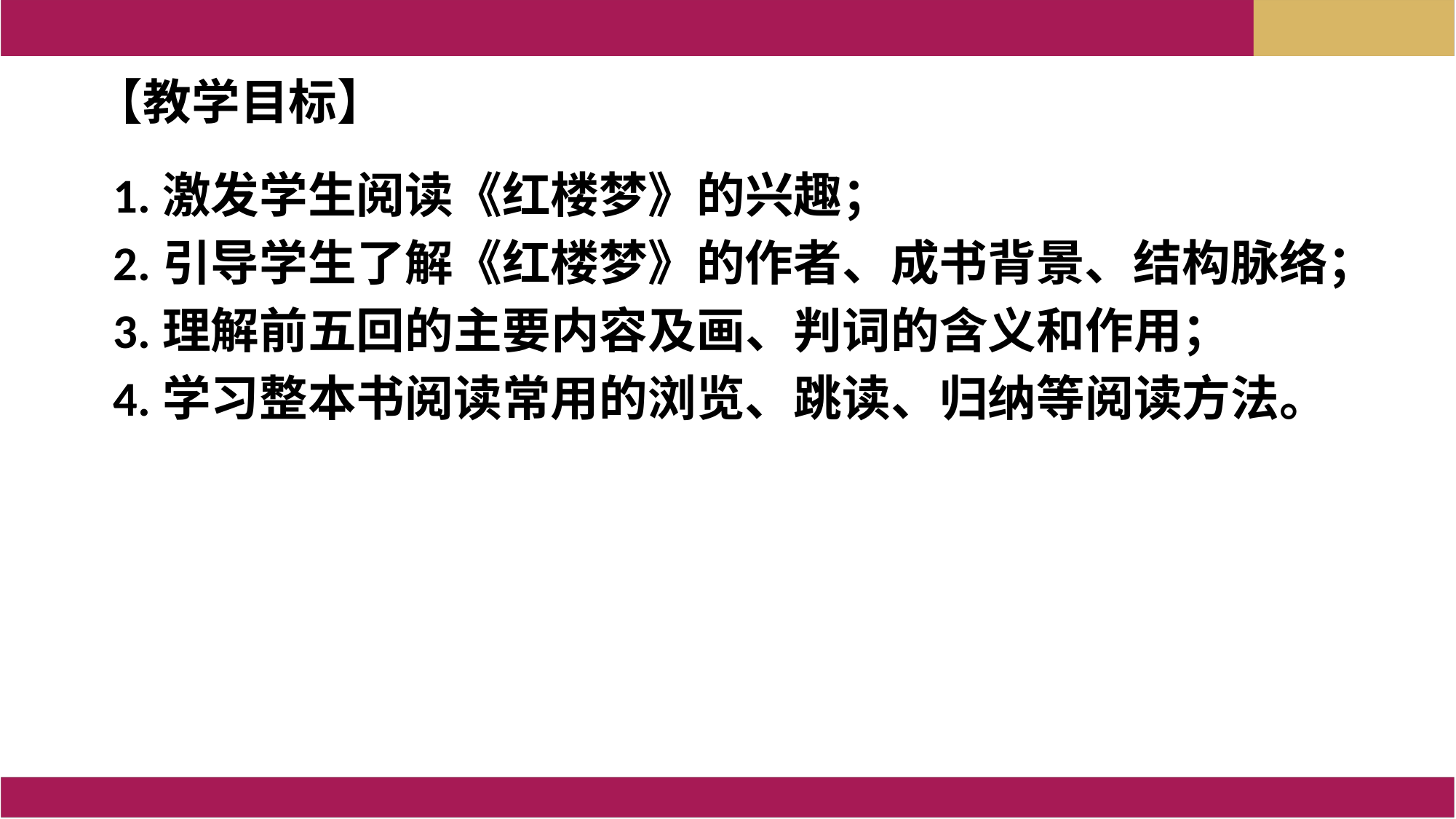

【教学目标】
1.激发学生阅读《红楼梦》的兴趣；
2.引导学生了解《红楼梦》的作者、成书背景、结构脉络；
3.理解前五回的主要内容及画、判词的含义和作用；
4.学习整本书阅读常用的浏览、跳读、归纳等阅读方法。